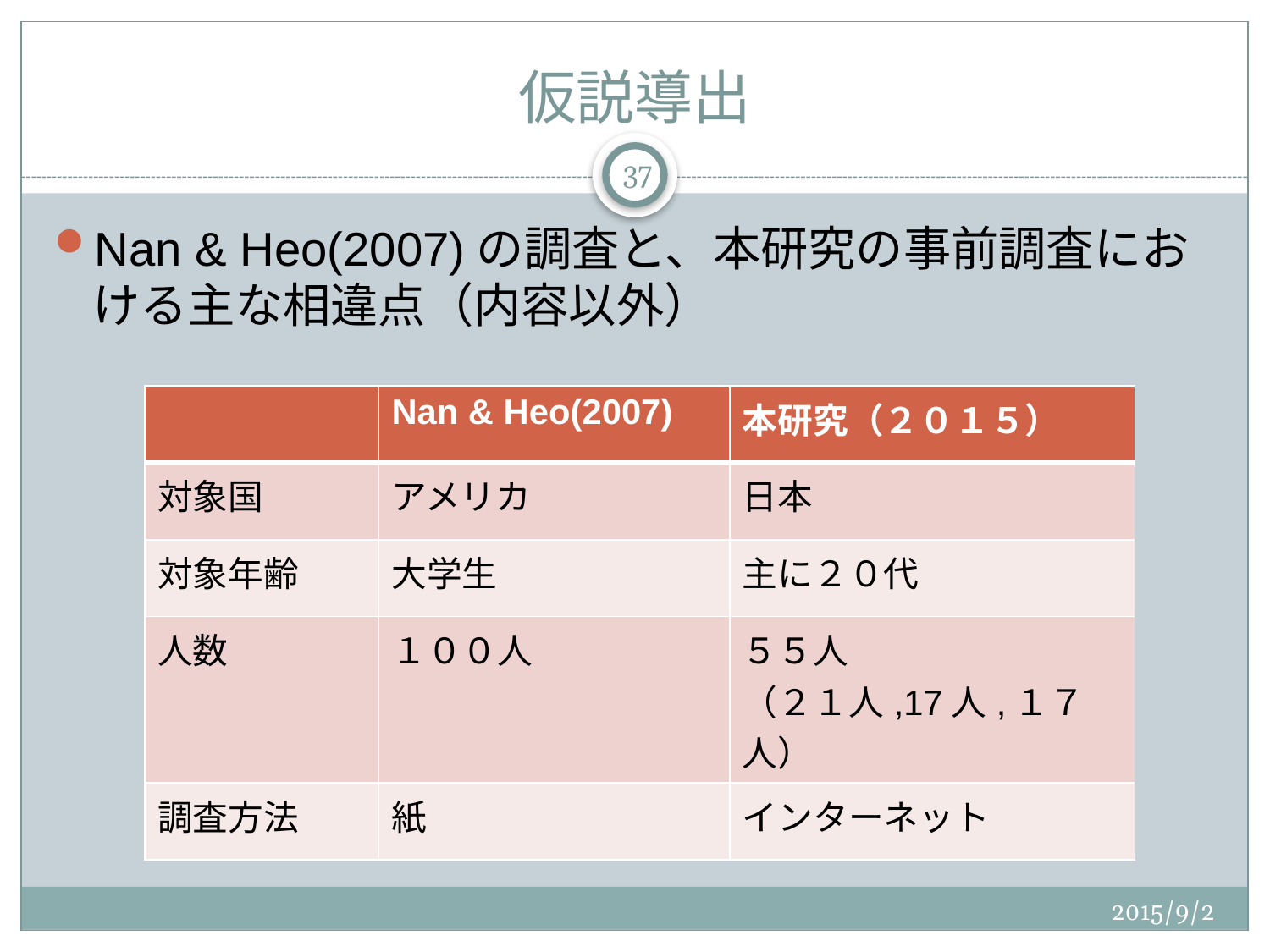

# 仮説導出
37
Nan & Heo(2007)の調査と、本研究の事前調査における主な相違点（内容以外）

|  | Nan & Heo(2007) | 本研究（２０１５） |
| --- | --- | --- |
| 対象国 | アメリカ | 日本 |
| 対象年齢 | 大学生 | 主に２０代 |
| 人数 | １００人 | ５５人 （２１人,17人,１７人） |
| 調査方法 | 紙 | インターネット |
2015/9/2